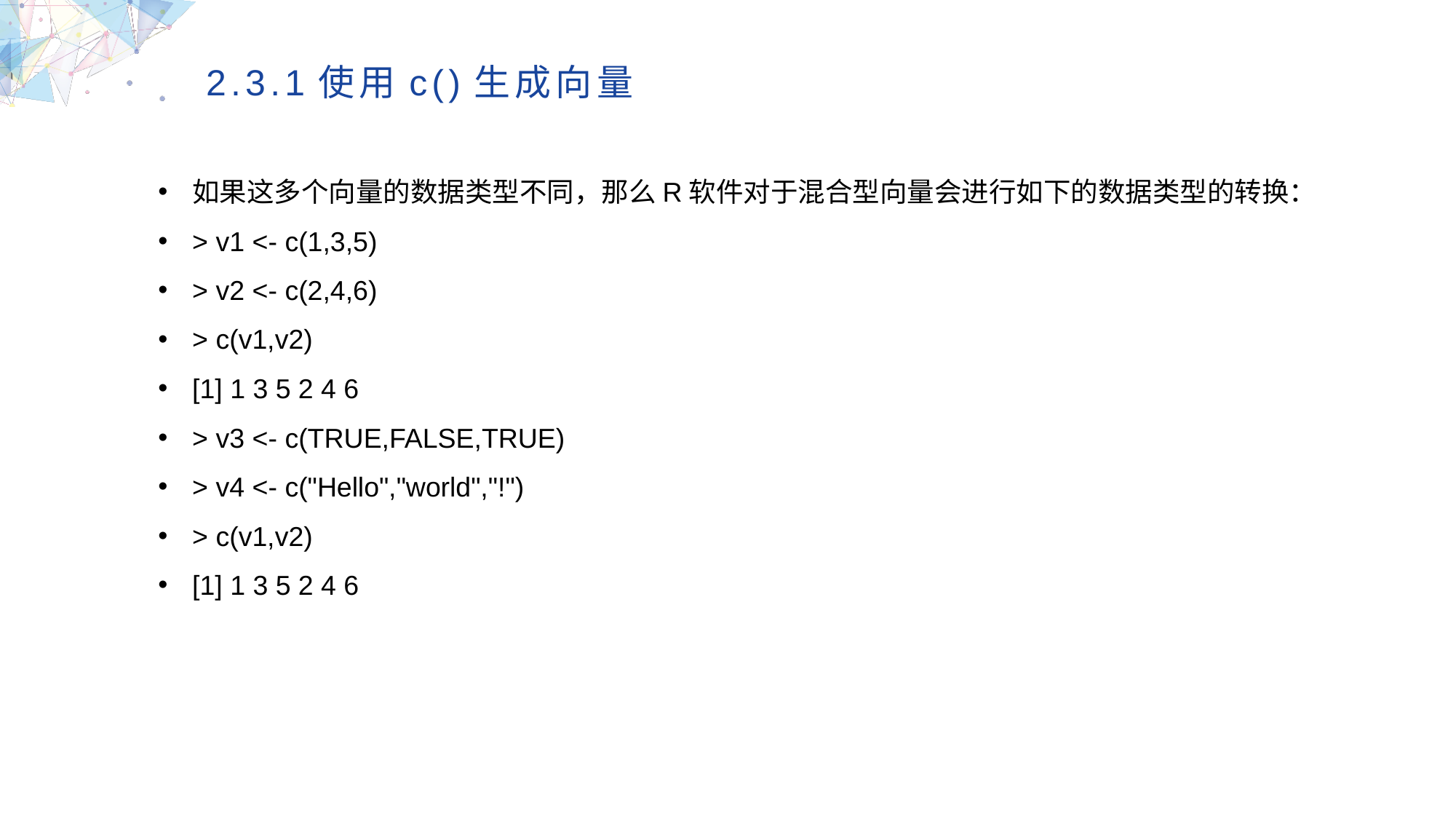

2.3.1使用c()生成向量
如果这多个向量的数据类型不同，那么R软件对于混合型向量会进行如下的数据类型的转换：
> v1 <- c(1,3,5)
> v2 <- c(2,4,6)
> c(v1,v2)
[1] 1 3 5 2 4 6
> v3 <- c(TRUE,FALSE,TRUE)
> v4 <- c("Hello","world","!")
> c(v1,v2)
[1] 1 3 5 2 4 6

MULTIPURPOSE PRESENTATION TEMPLATE | UNIQUE DESIGN
Welcome Message
Please replace text, click add relevant headline, modify the text content, also can copy your content to this directly. Please replace text, click add relevant headline, modify the text content, also can copy your content to this directly.